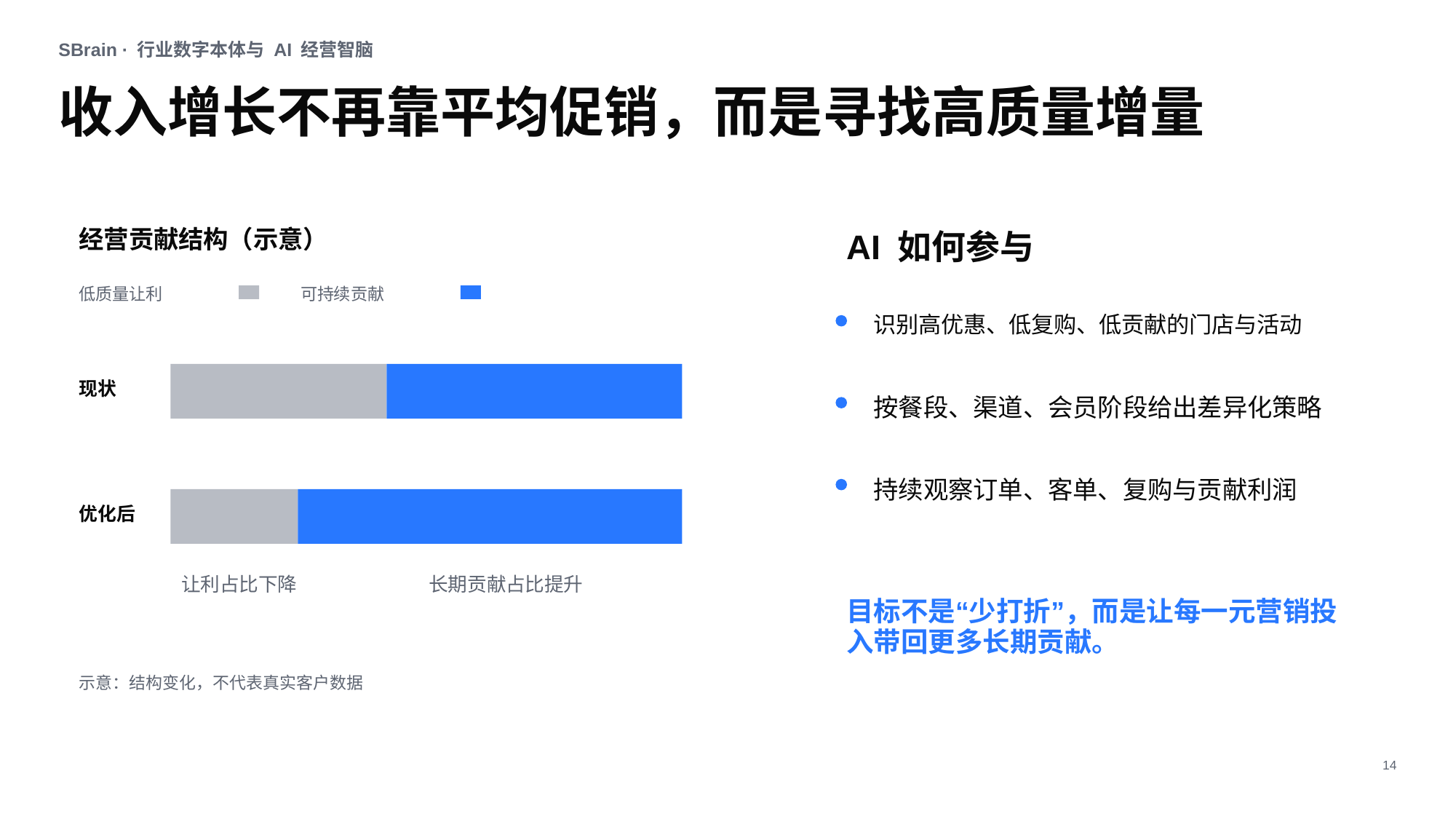

SBrain · 行业数字本体与 AI 经营智脑
收入增长不再靠平均促销，而是寻找高质量增量
经营贡献结构（示意）
AI 如何参与
低质量让利
可持续贡献

识别高优惠、低复购、低贡献的门店与活动

现状
按餐段、渠道、会员阶段给出差异化策略

持续观察订单、客单、复购与贡献利润

优化后
让利占比下降                         长期贡献占比提升
目标不是“少打折”，而是让每一元营销投入带回更多长期贡献。
示意：结构变化，不代表真实客户数据
14